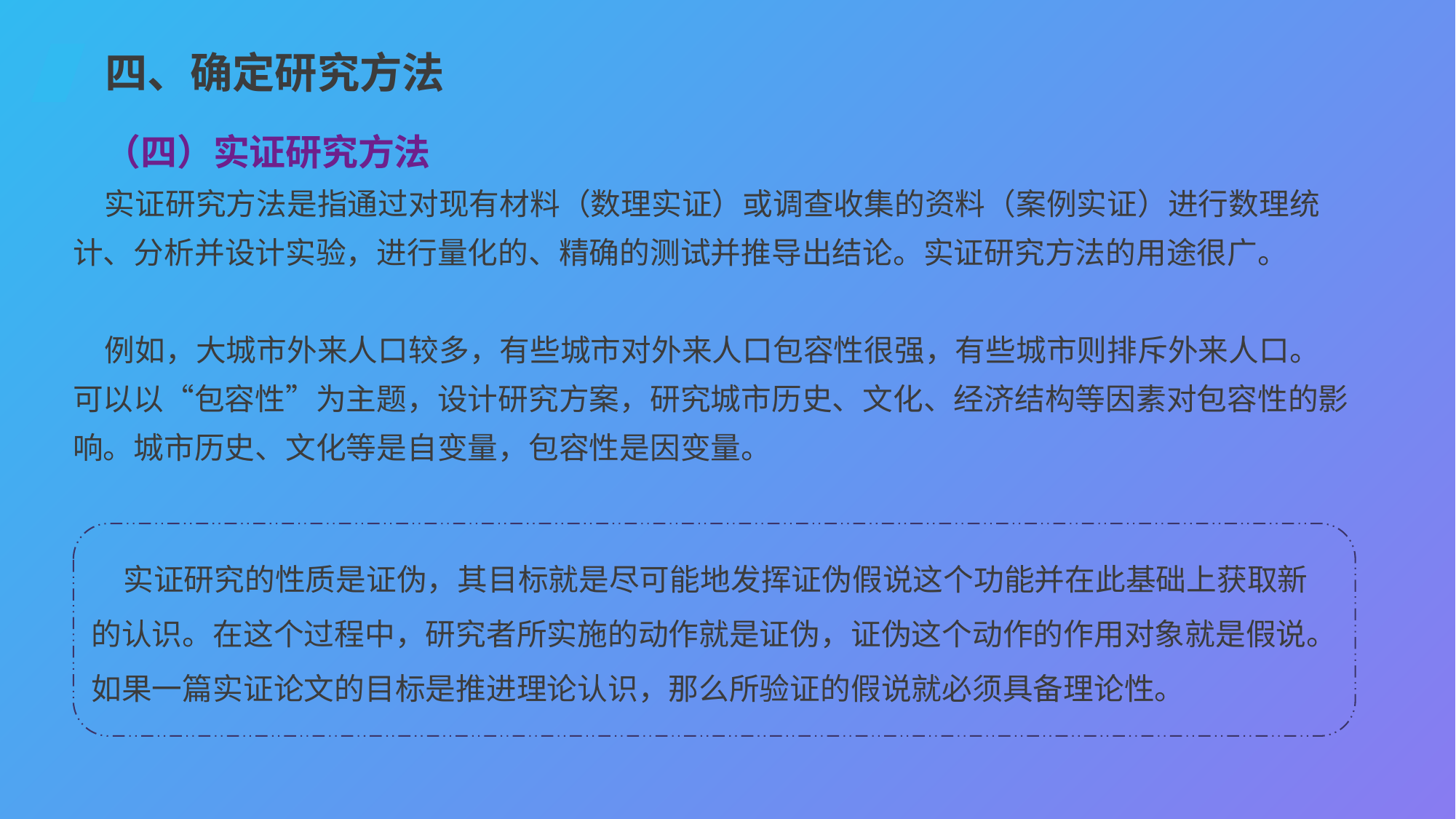

四、确定研究方法
（四）实证研究方法
实证研究方法是指通过对现有材料（数理实证）或调查收集的资料（案例实证）进行数理统计、分析并设计实验，进行量化的、精确的测试并推导出结论。实证研究方法的用途很广。

例如，大城市外来人口较多，有些城市对外来人口包容性很强，有些城市则排斥外来人口。可以以“包容性”为主题，设计研究方案，研究城市历史、文化、经济结构等因素对包容性的影响。城市历史、文化等是自变量，包容性是因变量。

实证研究的性质是证伪，其目标就是尽可能地发挥证伪假说这个功能并在此基础上获取新的认识。在这个过程中，研究者所实施的动作就是证伪，证伪这个动作的作用对象就是假说。如果一篇实证论文的目标是推进理论认识，那么所验证的假说就必须具备理论性。